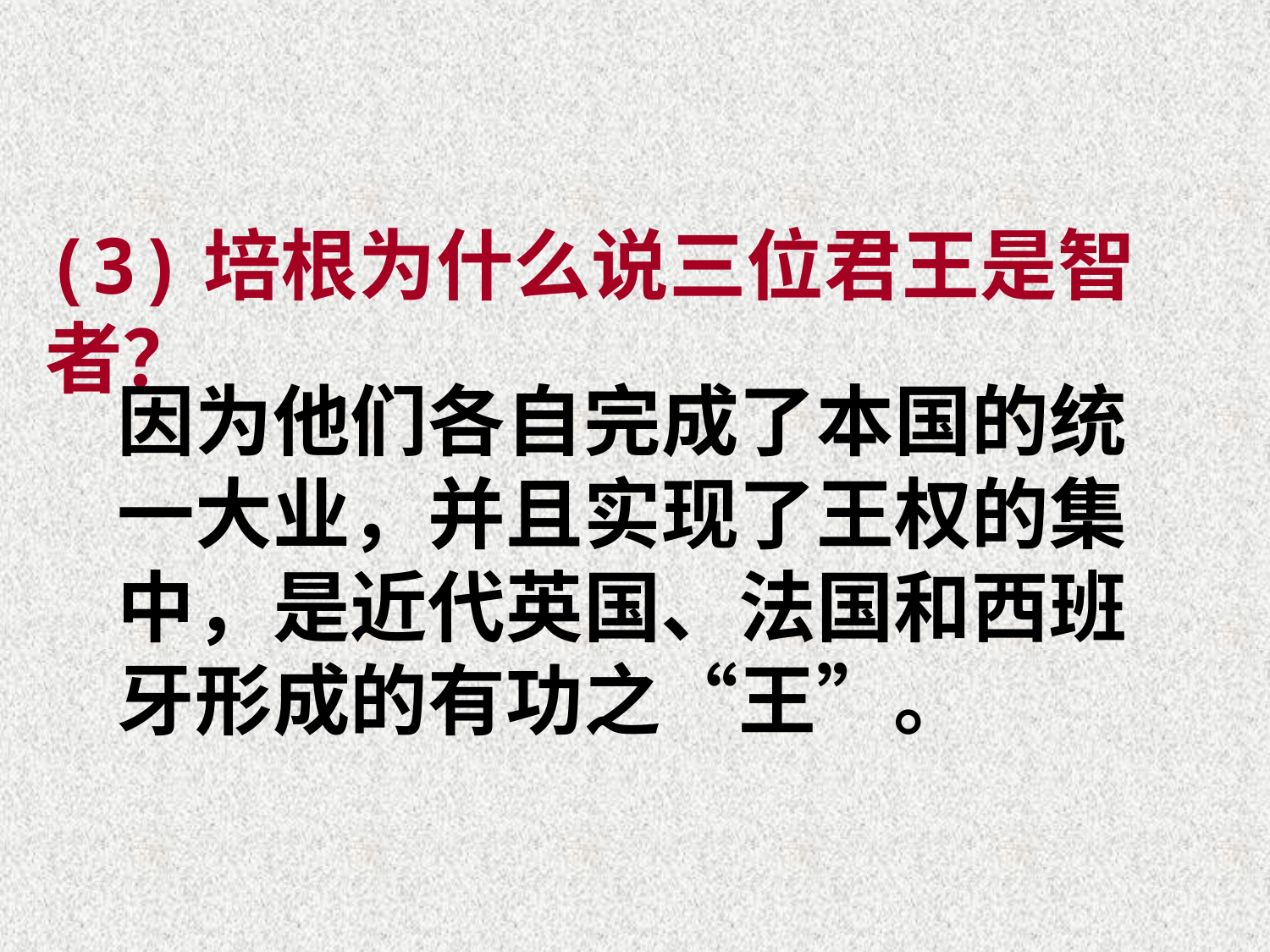

(3)培根为什么说三位君王是智者？
因为他们各自完成了本国的统一大业，并且实现了王权的集中，是近代英国、法国和西班牙形成的有功之“王”。